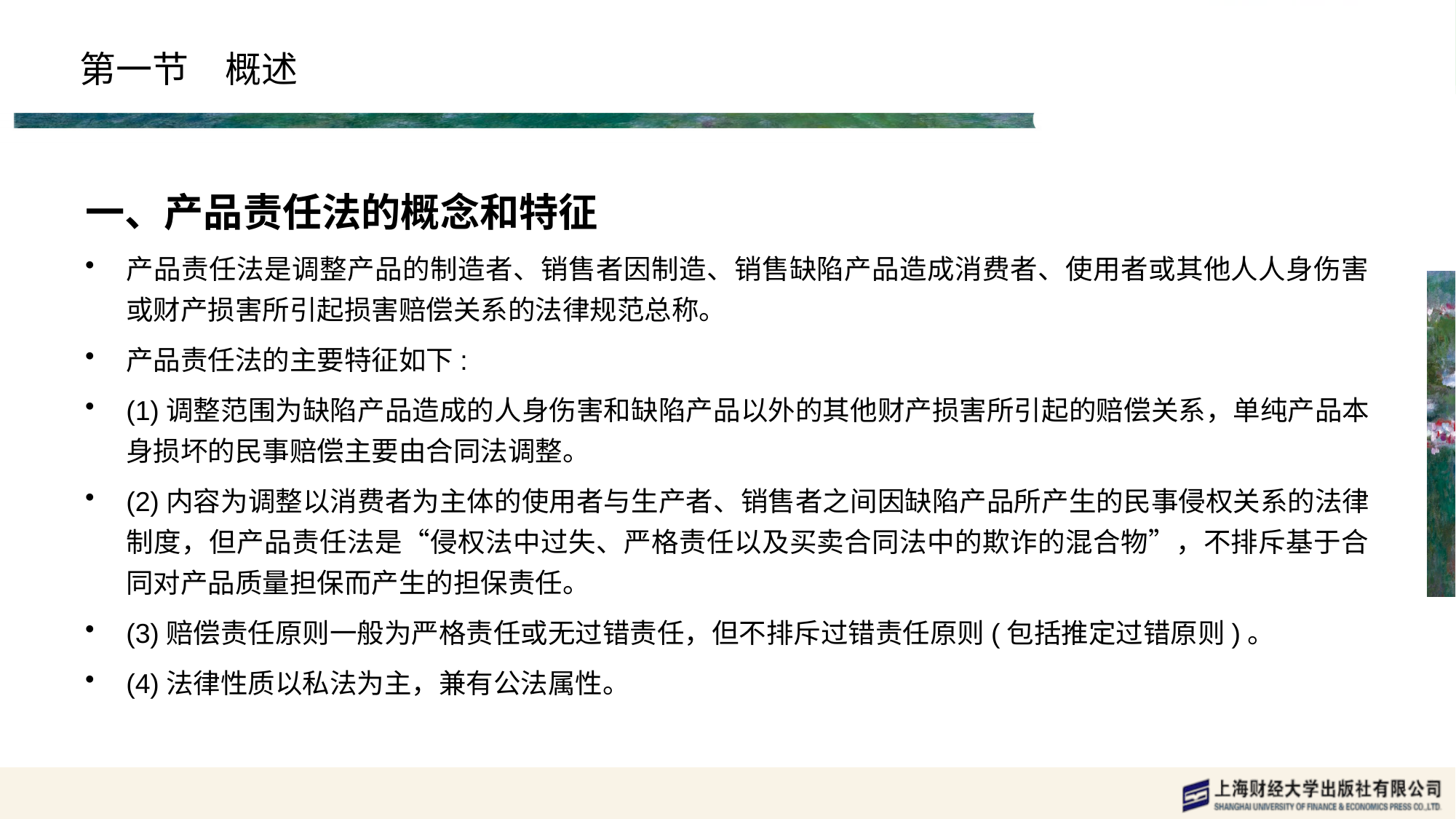

# 第一节　概述
一、产品责任法的概念和特征
产品责任法是调整产品的制造者、销售者因制造、销售缺陷产品造成消费者、使用者或其他人人身伤害或财产损害所引起损害赔偿关系的法律规范总称。
产品责任法的主要特征如下:
(1)调整范围为缺陷产品造成的人身伤害和缺陷产品以外的其他财产损害所引起的赔偿关系，单纯产品本身损坏的民事赔偿主要由合同法调整。
(2)内容为调整以消费者为主体的使用者与生产者、销售者之间因缺陷产品所产生的民事侵权关系的法律制度，但产品责任法是“侵权法中过失、严格责任以及买卖合同法中的欺诈的混合物”，不排斥基于合同对产品质量担保而产生的担保责任。
(3)赔偿责任原则一般为严格责任或无过错责任，但不排斥过错责任原则(包括推定过错原则)。
(4)法律性质以私法为主，兼有公法属性。